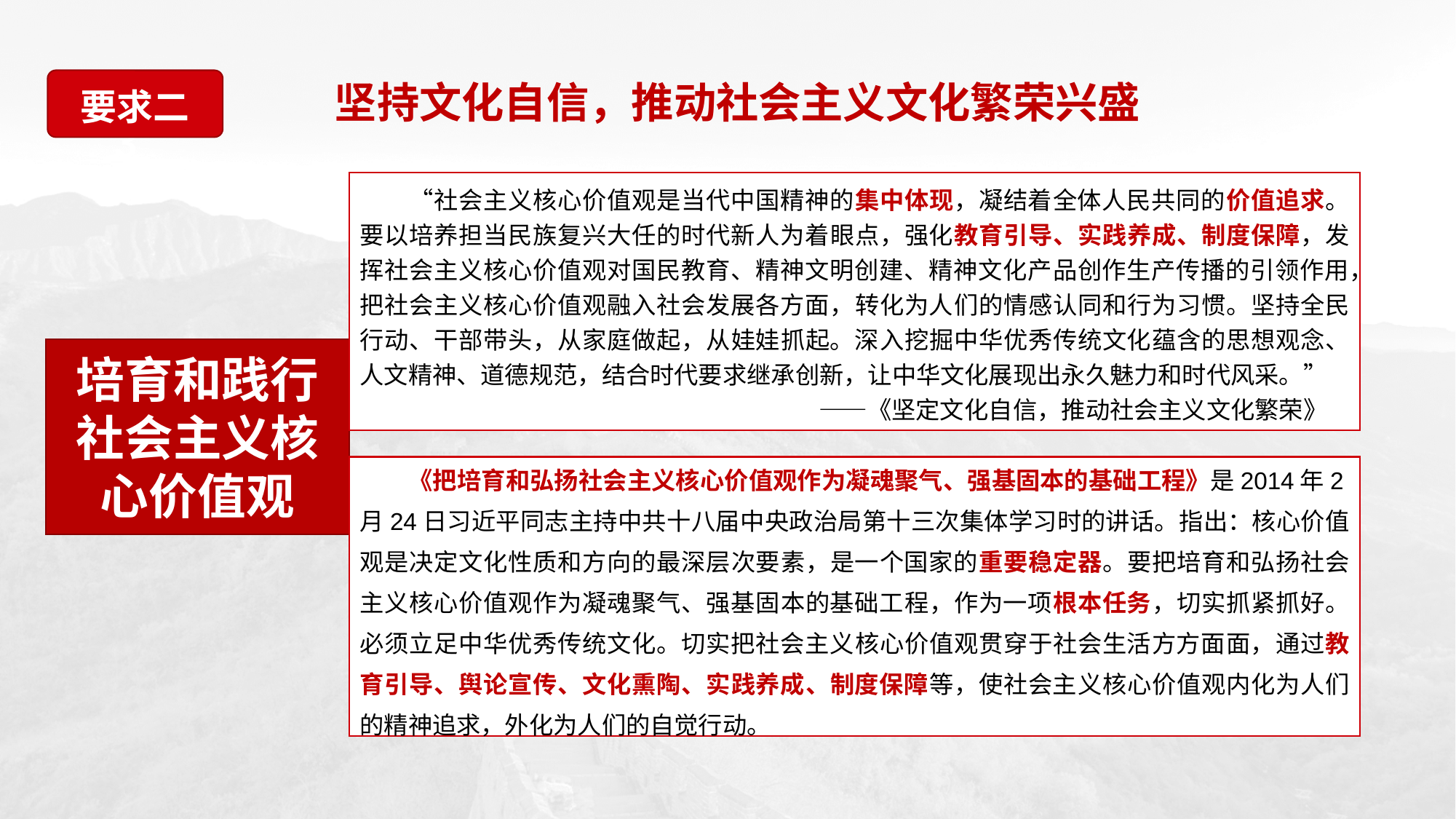

要求二
坚持文化自信，推动社会主义文化繁荣兴盛
3
　　“社会主义核心价值观是当代中国精神的集中体现，凝结着全体人民共同的价值追求。要以培养担当民族复兴大任的时代新人为着眼点，强化教育引导、实践养成、制度保障，发挥社会主义核心价值观对国民教育、精神文明创建、精神文化产品创作生产传播的引领作用，把社会主义核心价值观融入社会发展各方面，转化为人们的情感认同和行为习惯。坚持全民行动、干部带头，从家庭做起，从娃娃抓起。深入挖掘中华优秀传统文化蕴含的思想观念、人文精神、道德规范，结合时代要求继承创新，让中华文化展现出永久魅力和时代风采。”
　　　　　　　　　　　　　　　　　　　——《坚定文化自信，推动社会主义文化繁荣》

培育和践行社会主义核心价值观

　　《把培育和弘扬社会主义核心价值观作为凝魂聚气、强基固本的基础工程》是2014年2月24日习近平同志主持中共十八届中央政治局第十三次集体学习时的讲话。指出：核心价值观是决定文化性质和方向的最深层次要素，是一个国家的重要稳定器。要把培育和弘扬社会主义核心价值观作为凝魂聚气、强基固本的基础工程，作为一项根本任务，切实抓紧抓好。必须立足中华优秀传统文化。切实把社会主义核心价值观贯穿于社会生活方方面面，通过教育引导、舆论宣传、文化熏陶、实践养成、制度保障等，使社会主义核心价值观内化为人们的精神追求，外化为人们的自觉行动。